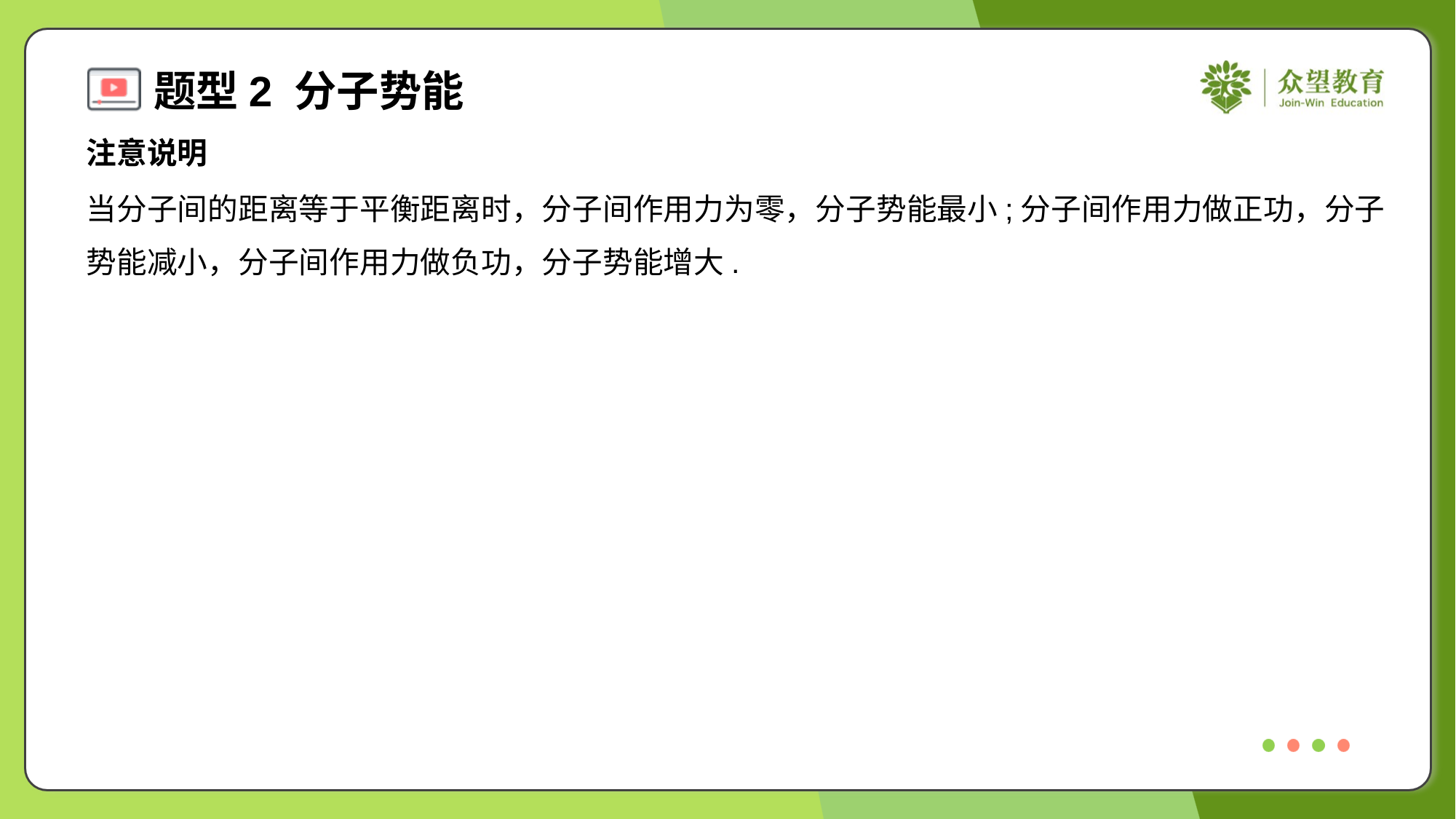

注意说明
当分子间的距离等于平衡距离时，分子间作用力为零，分子势能最小;分子间作用力做正功，分子
势能减小，分子间作用力做负功，分子势能增大.